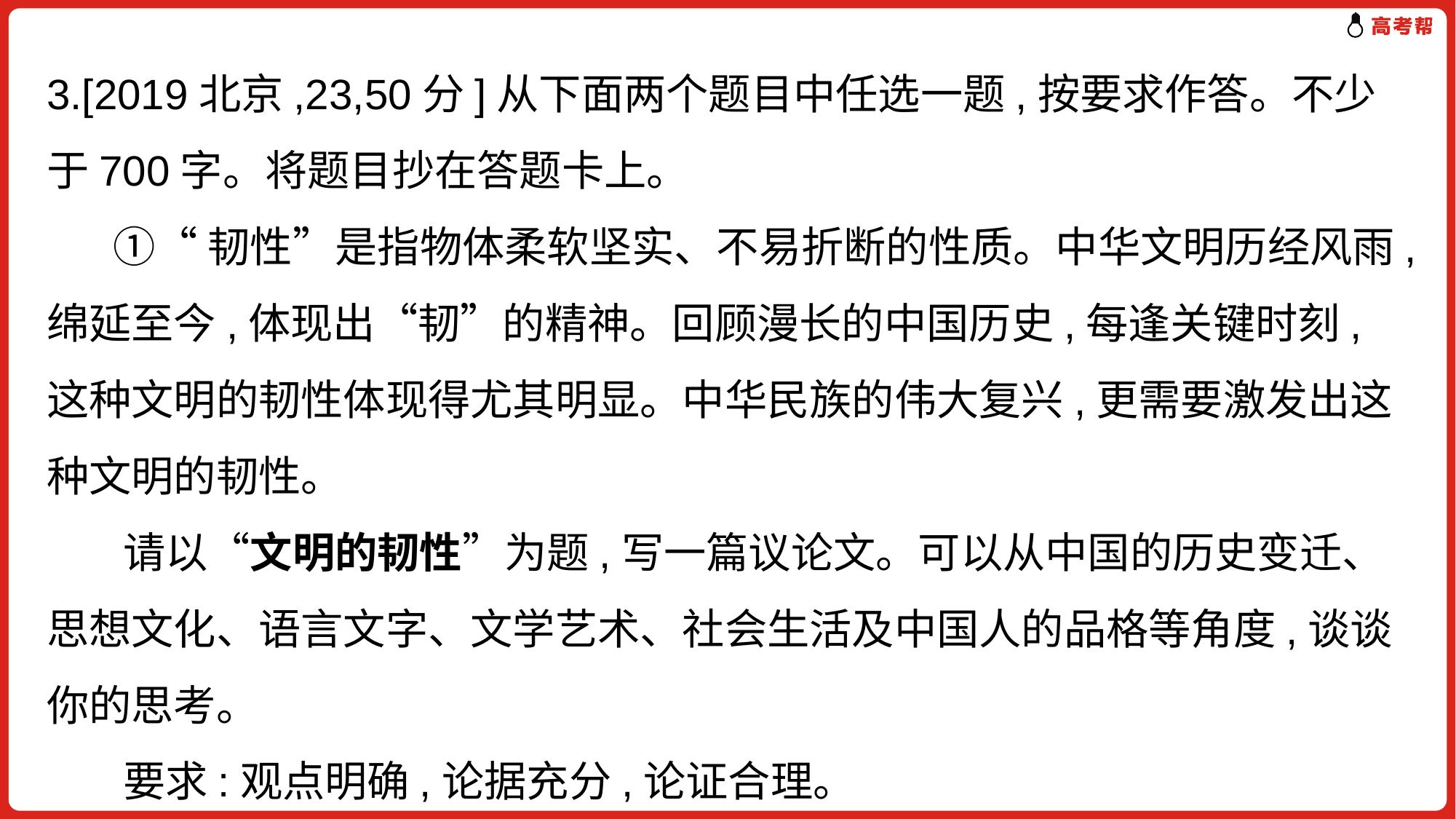

3.[2019北京,23,50分]从下面两个题目中任选一题,按要求作答。不少于700字。将题目抄在答题卡上。
       ①“韧性”是指物体柔软坚实、不易折断的性质。中华文明历经风雨,绵延至今,体现出“韧”的精神。回顾漫长的中国历史,每逢关键时刻,这种文明的韧性体现得尤其明显。中华民族的伟大复兴,更需要激发出这种文明的韧性。
       请以“文明的韧性”为题,写一篇议论文。可以从中国的历史变迁、思想文化、语言文字、文学艺术、社会生活及中国人的品格等角度,谈谈你的思考。
       要求:观点明确,论据充分,论证合理。